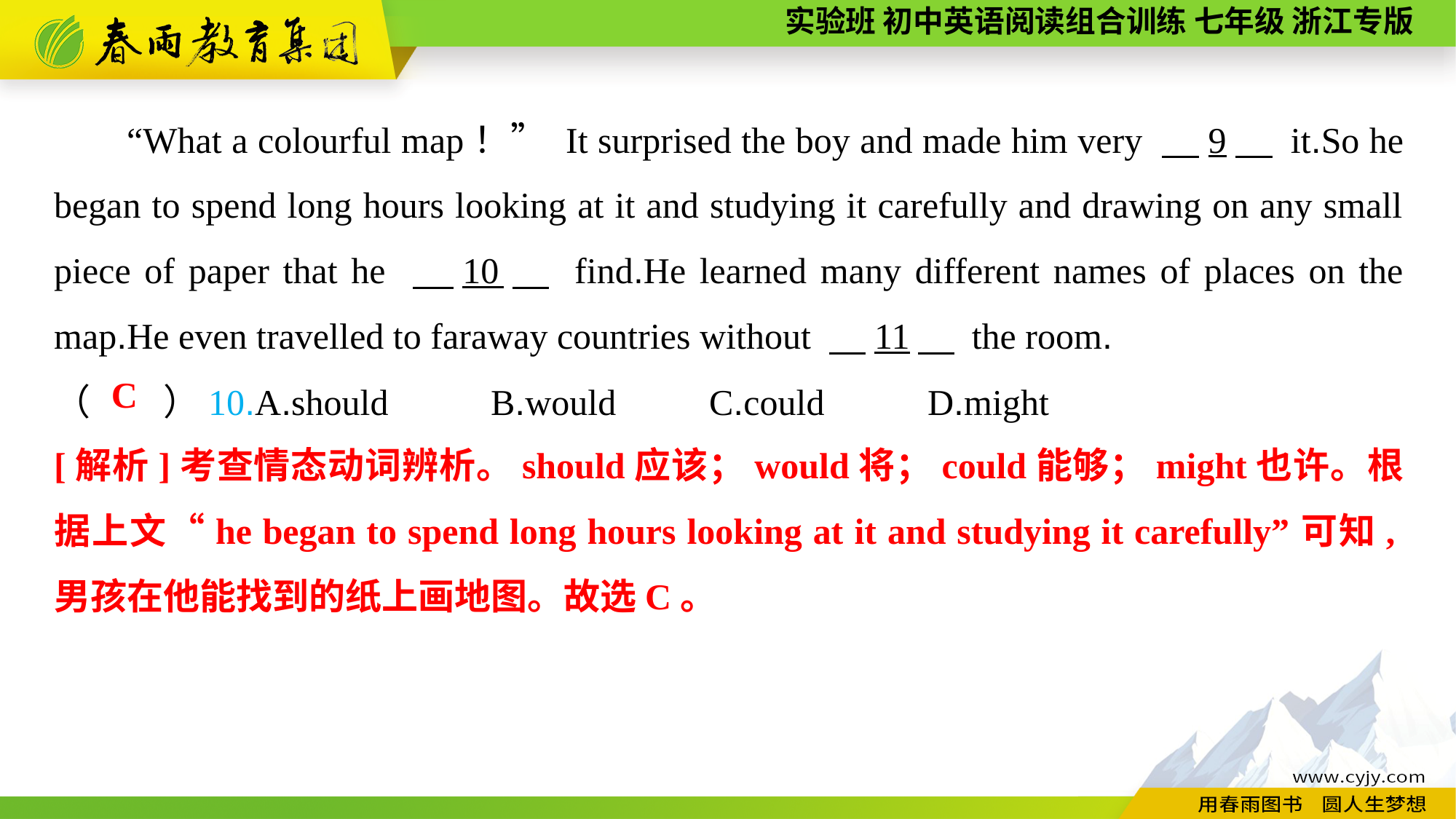

“What a colourful map！” It surprised the boy and made him very 　9　 it.So he began to spend long hours looking at it and studying it carefully and drawing on any small piece of paper that he 　10　 find.He learned many different names of places on the map.He even travelled to faraway countries without 　11　 the room.
（　　）10.A.should	B.would	C.could	D.might
C
[解析]考查情态动词辨析。should应该；would将；could能够；might也许。根据上文“he began to spend long hours looking at it and studying it carefully”可知,男孩在他能找到的纸上画地图。故选C。